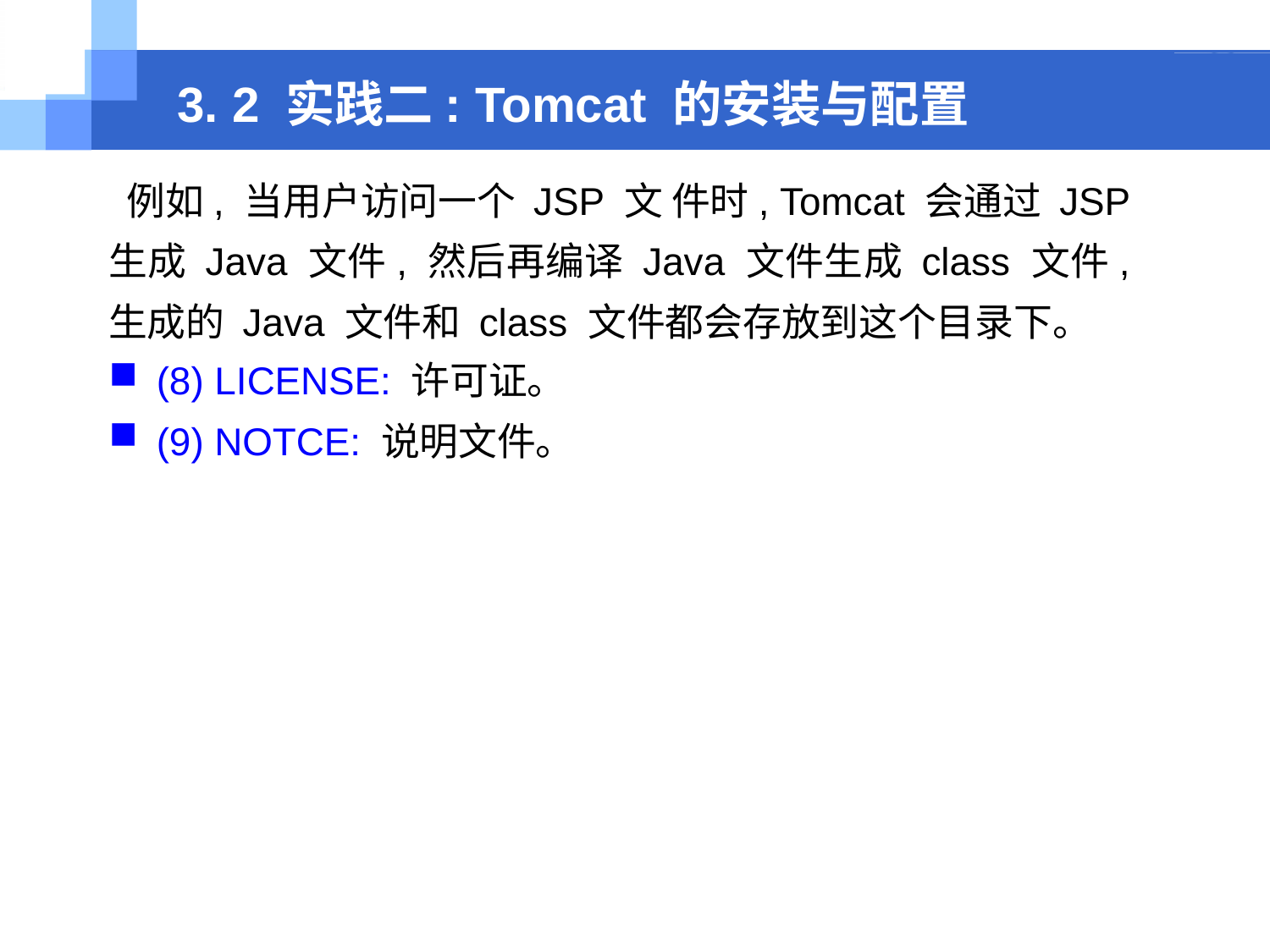

3. 2 实践二: Tomcat 的安装与配置
 例如, 当用户访问一个 JSP 文 件时, Tomcat 会通过 JSP 生成 Java 文件, 然后再编译 Java 文件生成 class 文件, 生成的 Java 文件和 class 文件都会存放到这个目录下。

(8) LICENSE: 许可证。
(9) NOTCE: 说明文件。